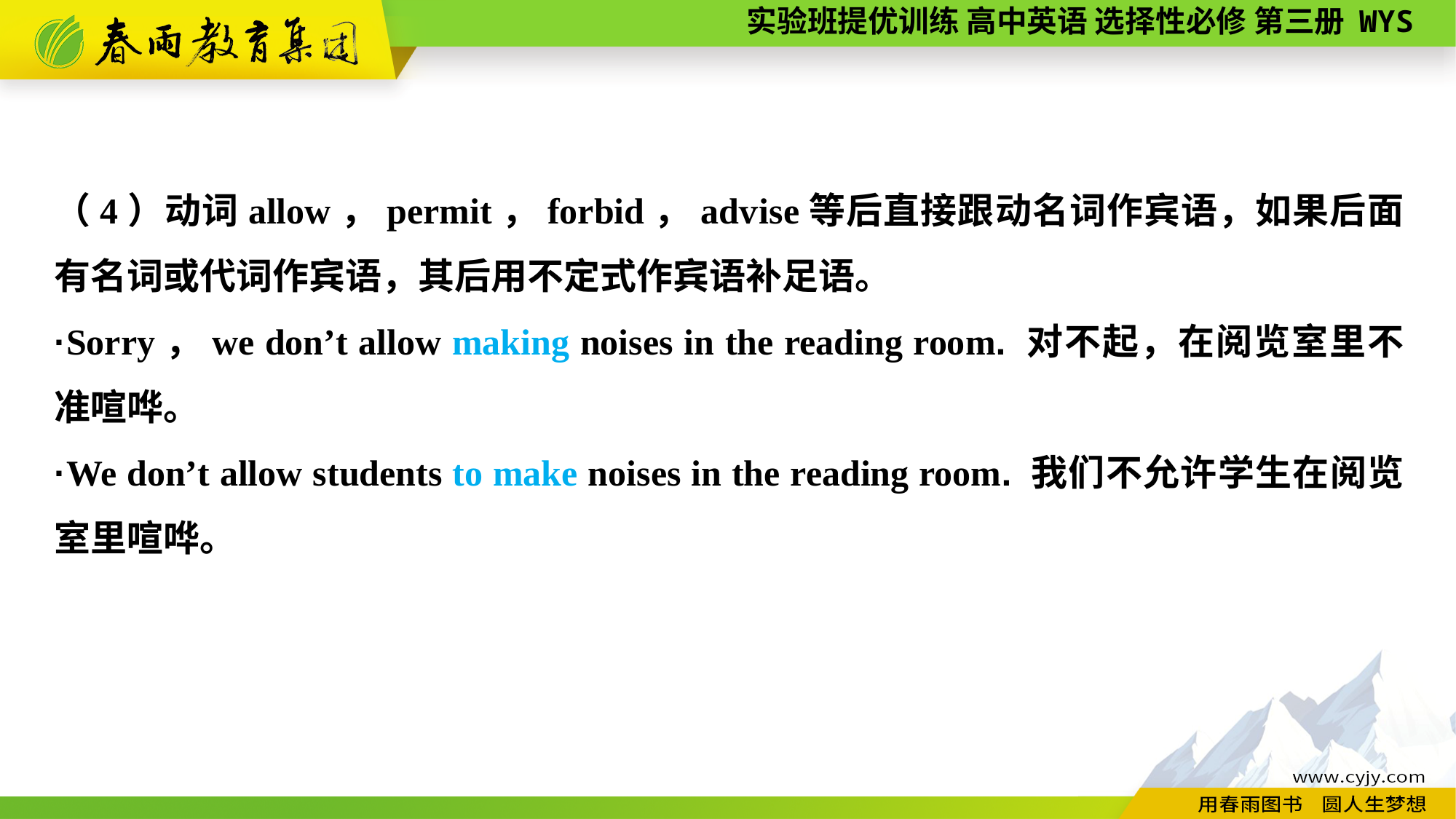

（4）动词allow，permit，forbid，advise等后直接跟动名词作宾语，如果后面有名词或代词作宾语，其后用不定式作宾语补足语。
·Sorry，we don’t allow making noises in the reading room. 对不起，在阅览室里不准喧哗。
·We don’t allow students to make noises in the reading room. 我们不允许学生在阅览室里喧哗。